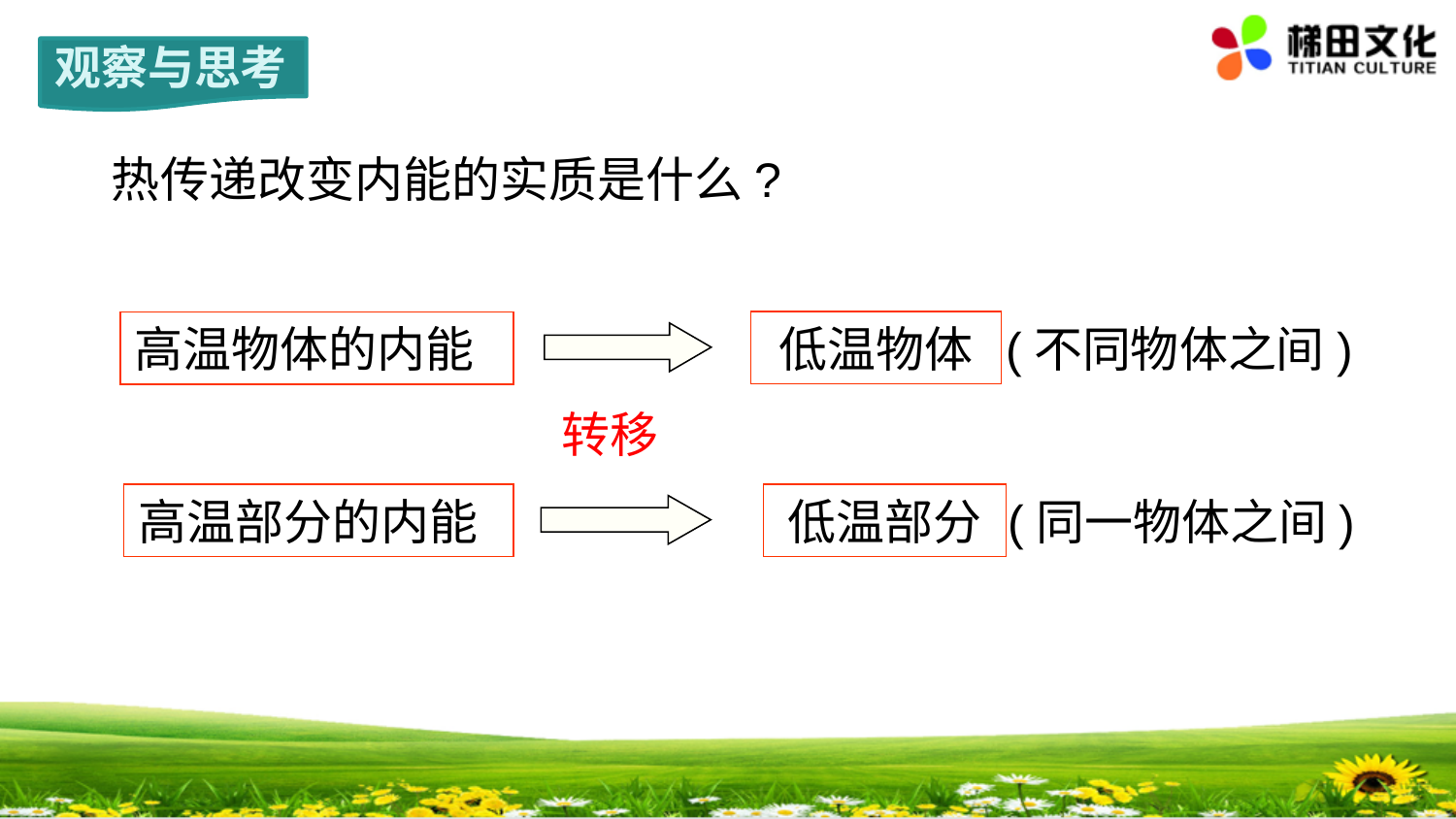

观察与思考

热传递改变内能的实质是什么?
低温物体
(不同物体之间)
高温物体的内能

转移
高温部分的内能
低温部分
(同一物体之间)